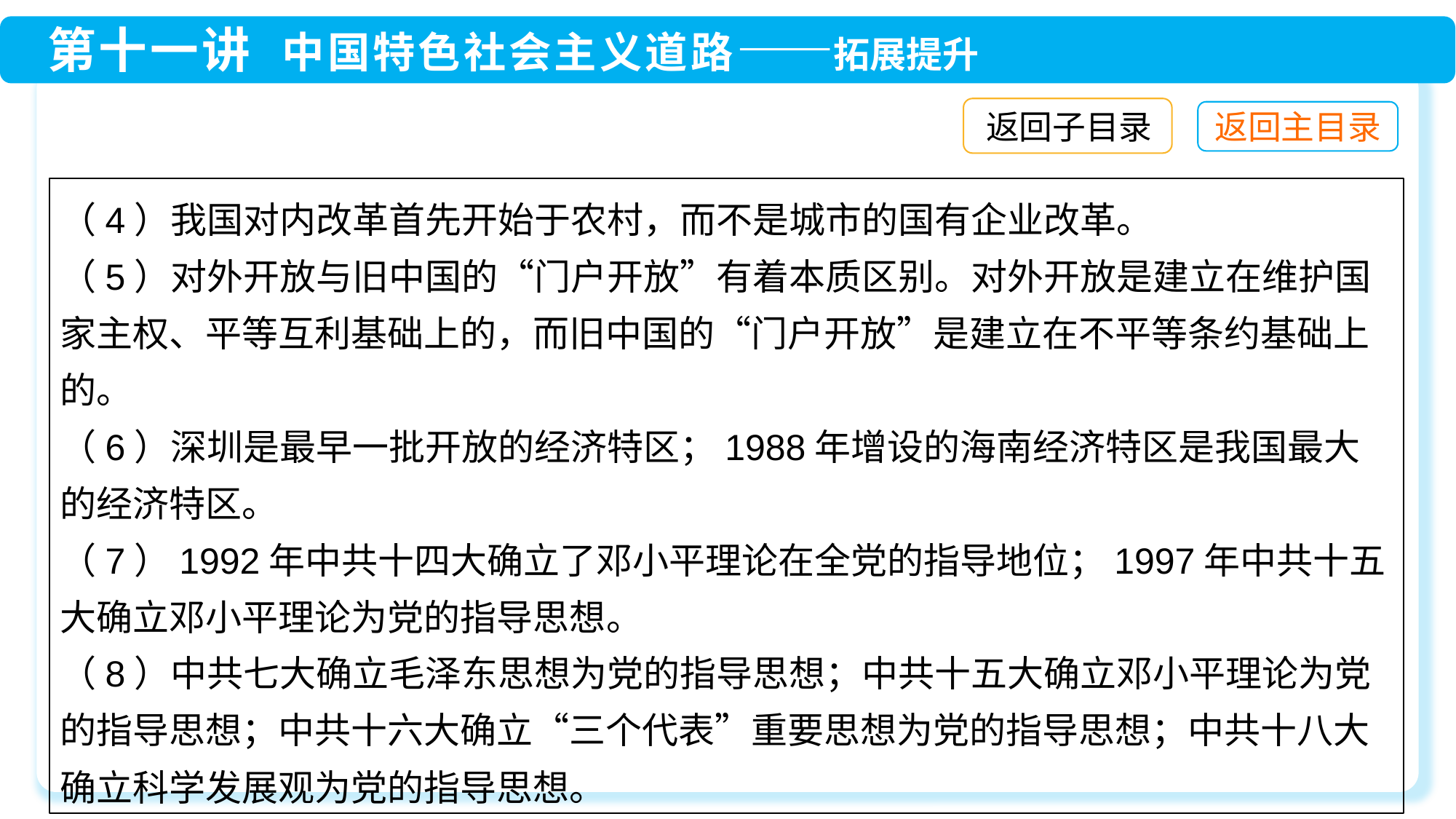

返回子目录
（4）我国对内改革首先开始于农村，而不是城市的国有企业改革。
（5）对外开放与旧中国的“门户开放”有着本质区别。对外开放是建立在维护国家主权、平等互利基础上的，而旧中国的“门户开放”是建立在不平等条约基础上的。
（6）深圳是最早一批开放的经济特区；1988年增设的海南经济特区是我国最大的经济特区。
（7）1992年中共十四大确立了邓小平理论在全党的指导地位；1997年中共十五大确立邓小平理论为党的指导思想。
（8）中共七大确立毛泽东思想为党的指导思想；中共十五大确立邓小平理论为党的指导思想；中共十六大确立“三个代表”重要思想为党的指导思想；中共十八大确立科学发展观为党的指导思想。